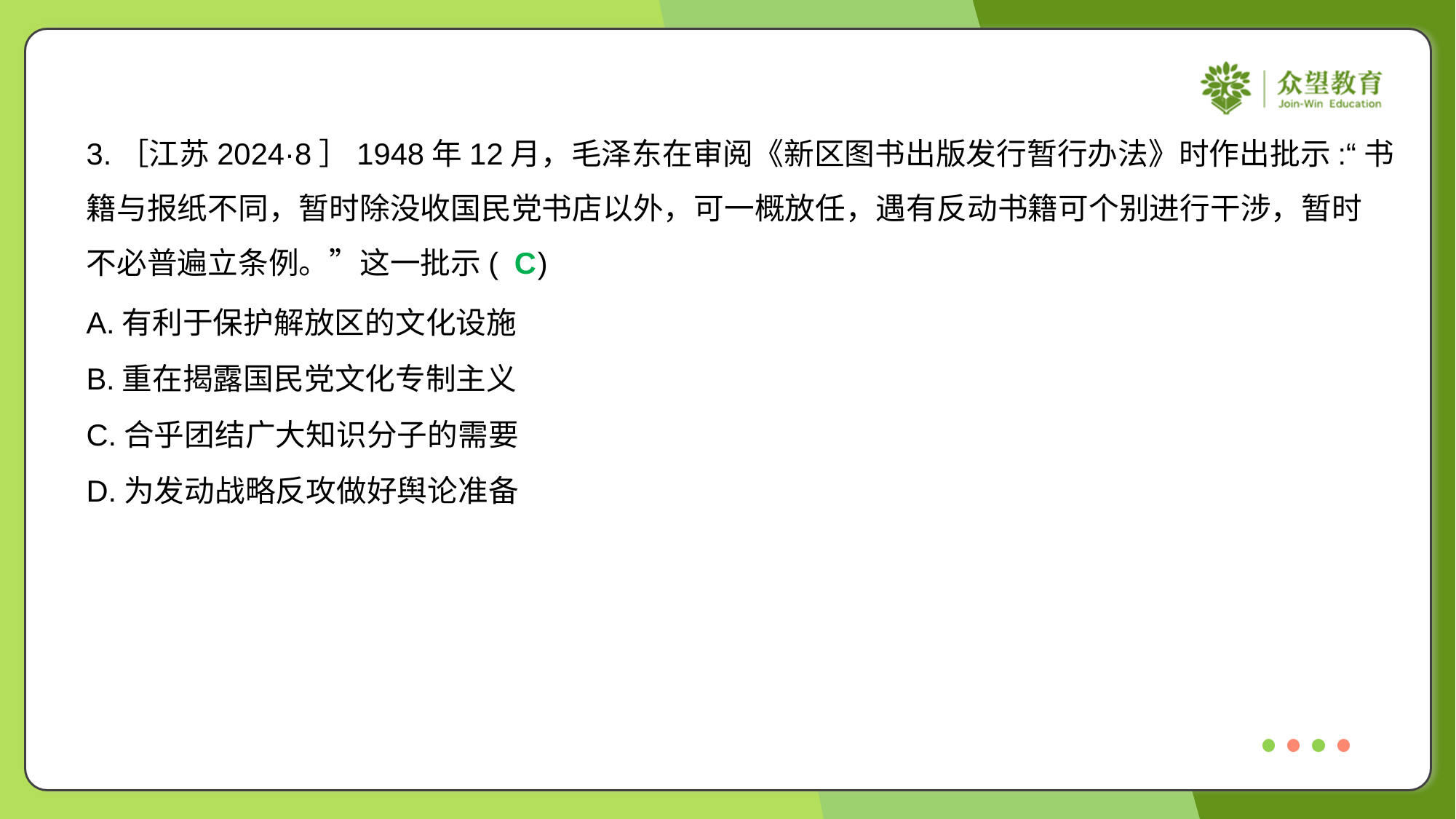

3.［江苏2024·8］1948年12月，毛泽东在审阅《新区图书出版发行暂行办法》时作出批示:“书
籍与报纸不同，暂时除没收国民党书店以外，可一概放任，遇有反动书籍可个别进行干涉，暂时
不必普遍立条例。”这一批示(     )
C
A.有利于保护解放区的文化设施
B.重在揭露国民党文化专制主义
C.合乎团结广大知识分子的需要
D.为发动战略反攻做好舆论准备